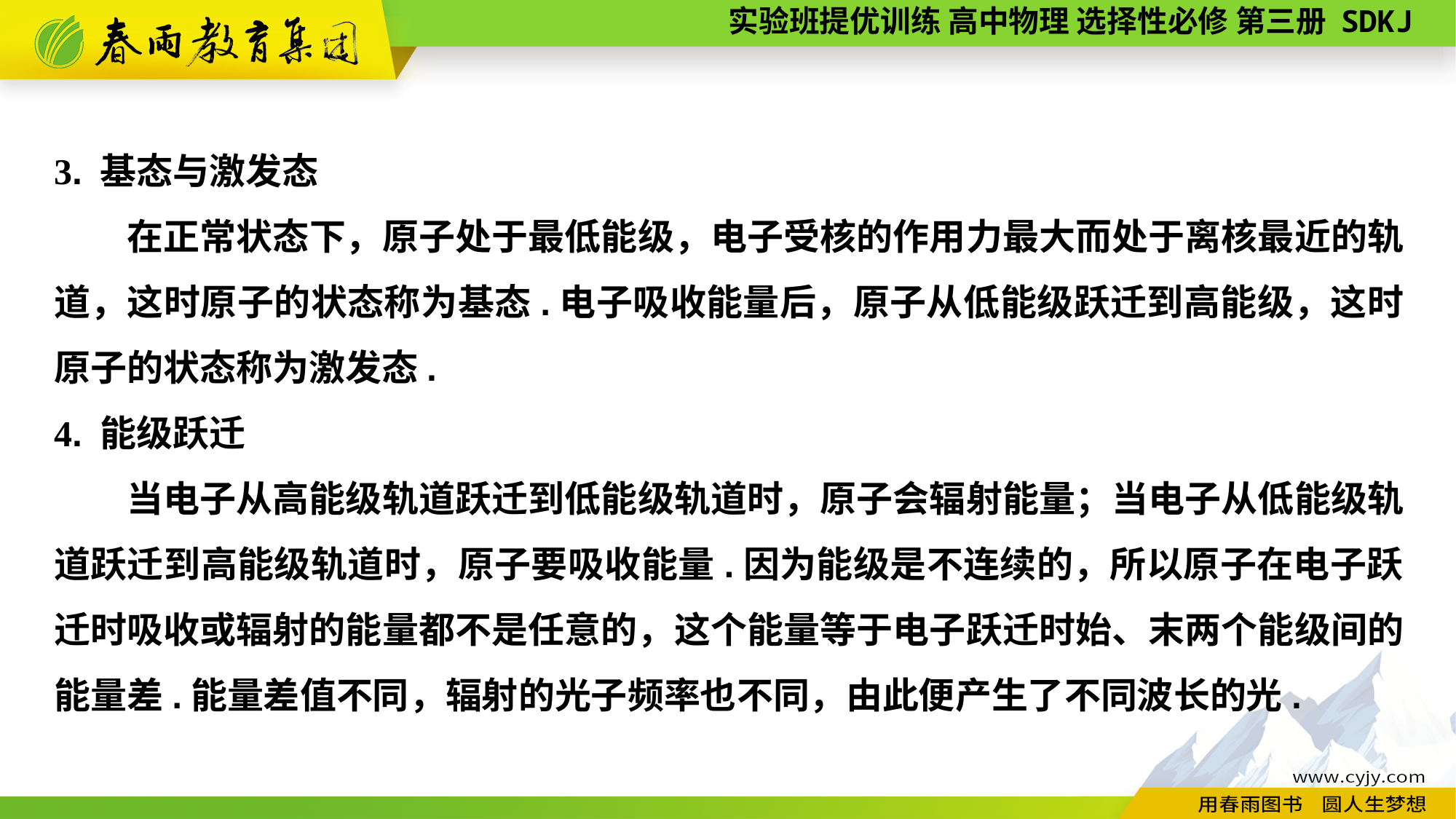

3. 基态与激发态
　　在正常状态下，原子处于最低能级，电子受核的作用力最大而处于离核最近的轨道，这时原子的状态称为基态.电子吸收能量后，原子从低能级跃迁到高能级，这时原子的状态称为激发态.
4. 能级跃迁
　　当电子从高能级轨道跃迁到低能级轨道时，原子会辐射能量；当电子从低能级轨道跃迁到高能级轨道时，原子要吸收能量.因为能级是不连续的，所以原子在电子跃迁时吸收或辐射的能量都不是任意的，这个能量等于电子跃迁时始、末两个能级间的能量差.能量差值不同，辐射的光子频率也不同，由此便产生了不同波长的光.